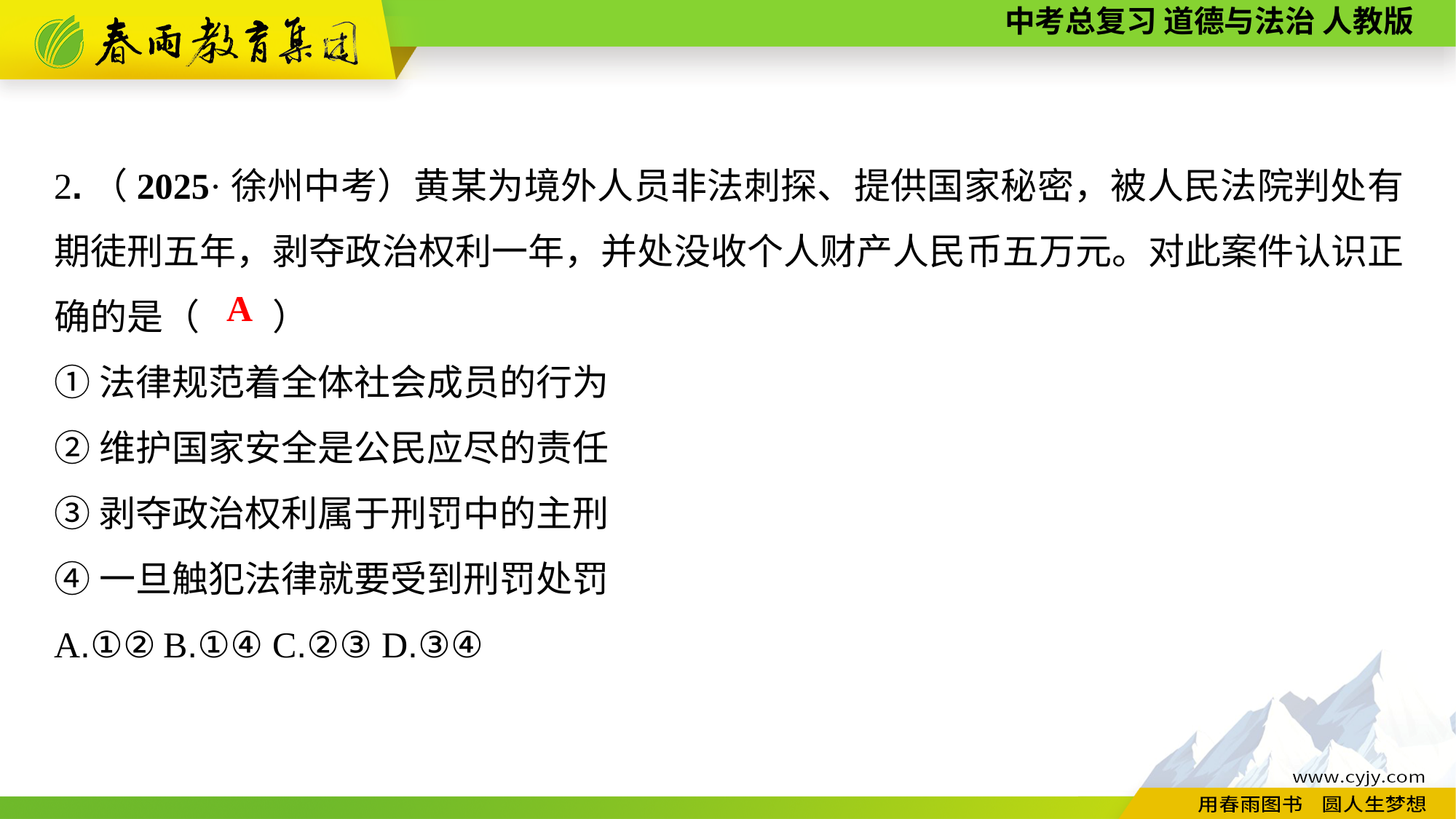

2.（2025·徐州中考）黄某为境外人员非法刺探、提供国家秘密，被人民法院判处有期徒刑五年，剥夺政治权利一年，并处没收个人财产人民币五万元。对此案件认识正确的是（　　）
①法律规范着全体社会成员的行为
②维护国家安全是公民应尽的责任
③剥夺政治权利属于刑罚中的主刑
④一旦触犯法律就要受到刑罚处罚
A.①②	B.①④	C.②③	D.③④
A